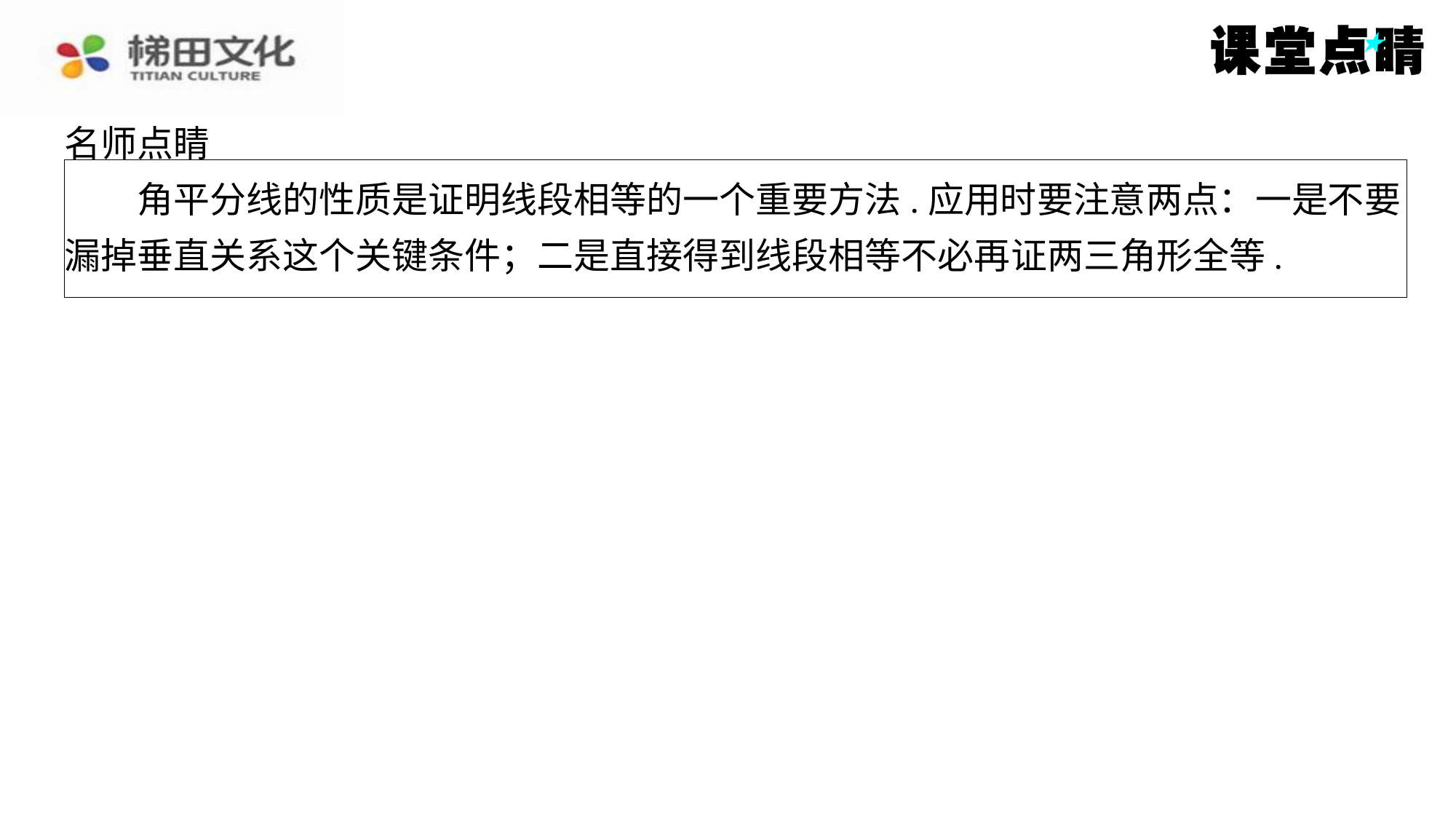

名师点睛
　　角平分线的性质是证明线段相等的一个重要方法.应用时要注意两点：一是不要
漏掉垂直关系这个关键条件；二是直接得到线段相等不必再证两三角形全等.